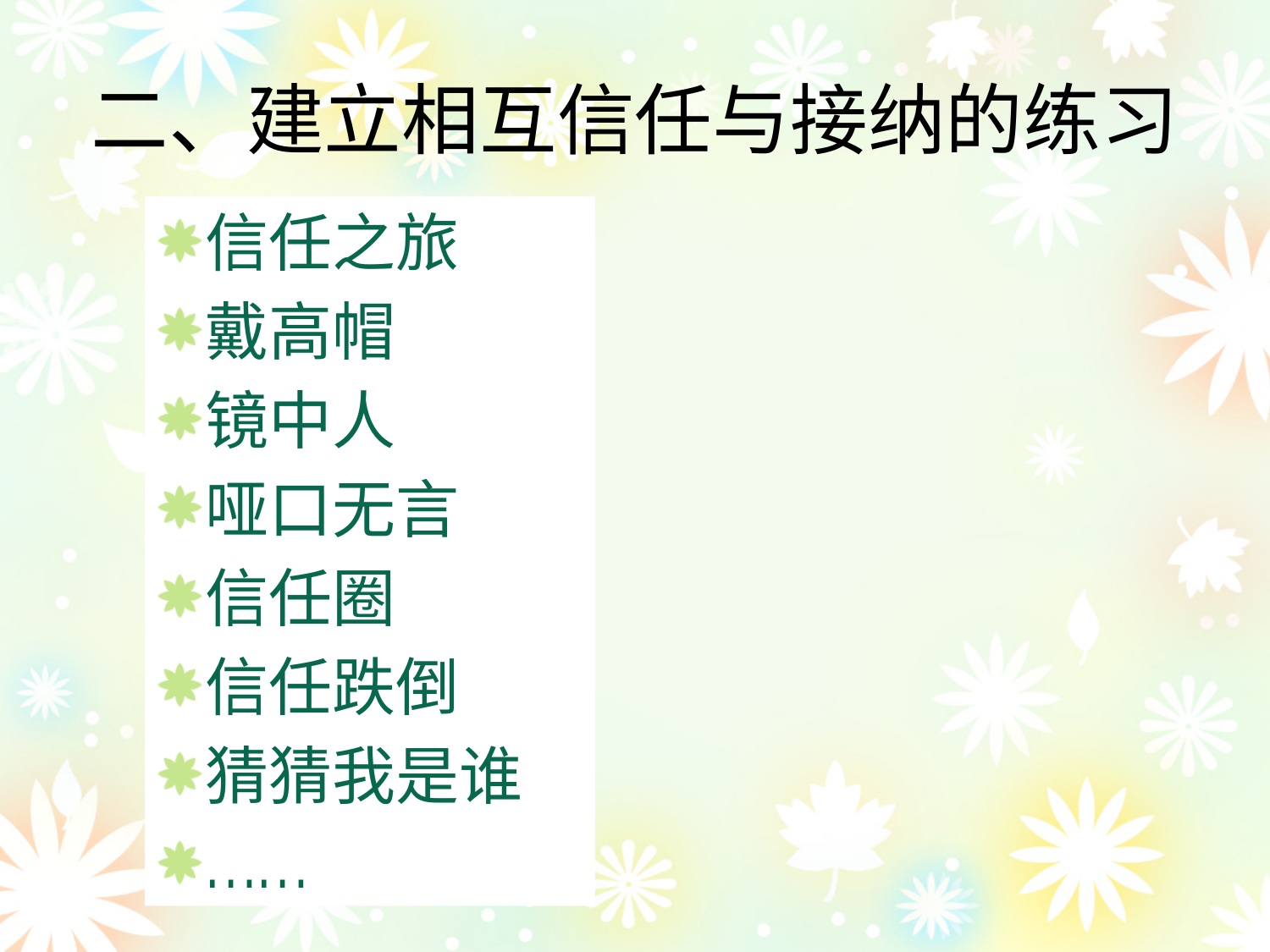

二、建立相互信任与接纳的练习
信任之旅
戴高帽
镜中人
哑口无言
信任圈
信任跌倒
猜猜我是谁
……